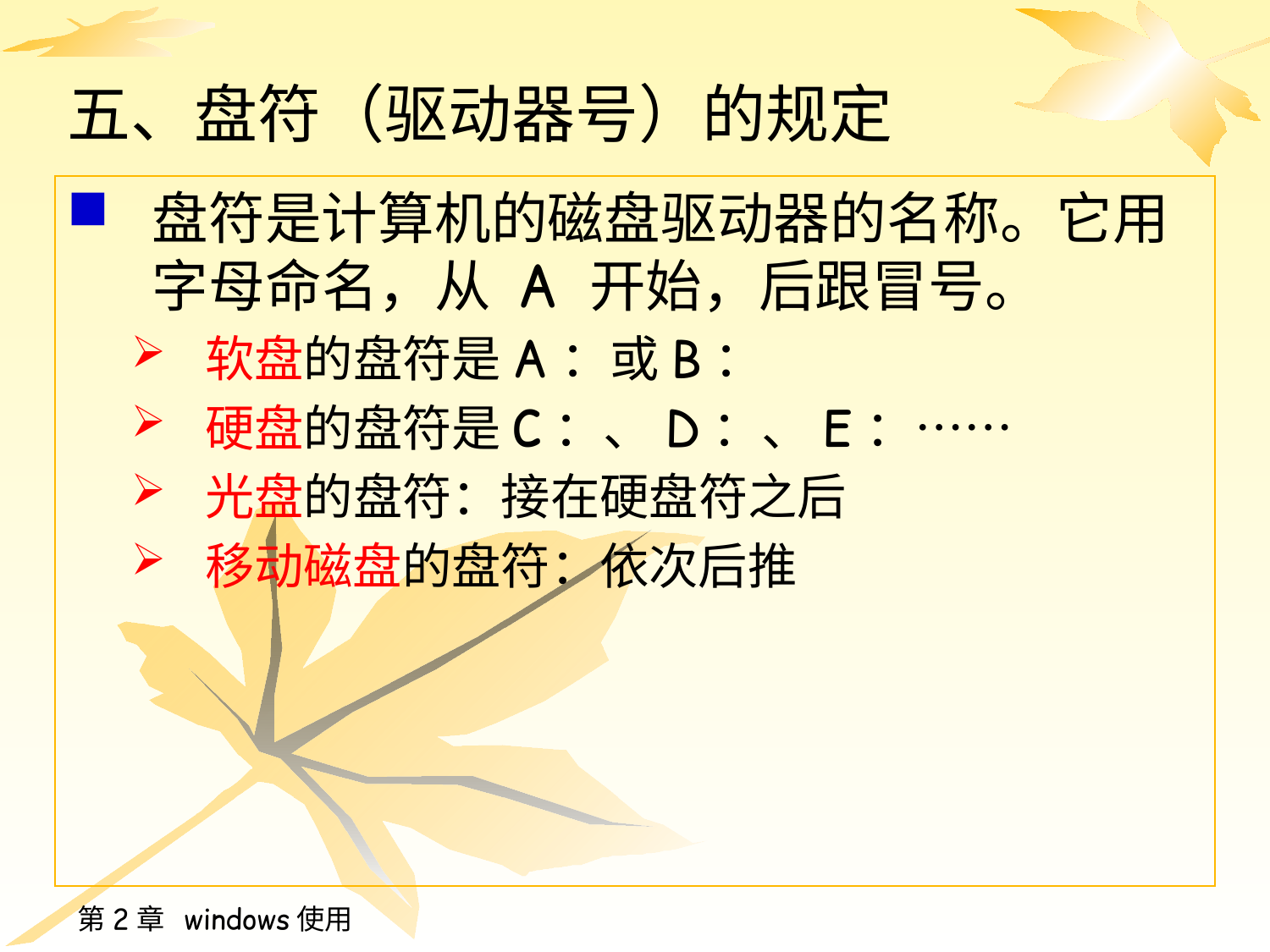

# 五、盘符（驱动器号）的规定
盘符是计算机的磁盘驱动器的名称。它用字母命名，从 A 开始，后跟冒号。
软盘的盘符是A：或B：
硬盘的盘符是C：、D：、E：……
光盘的盘符：接在硬盘符之后
移动磁盘的盘符：依次后推